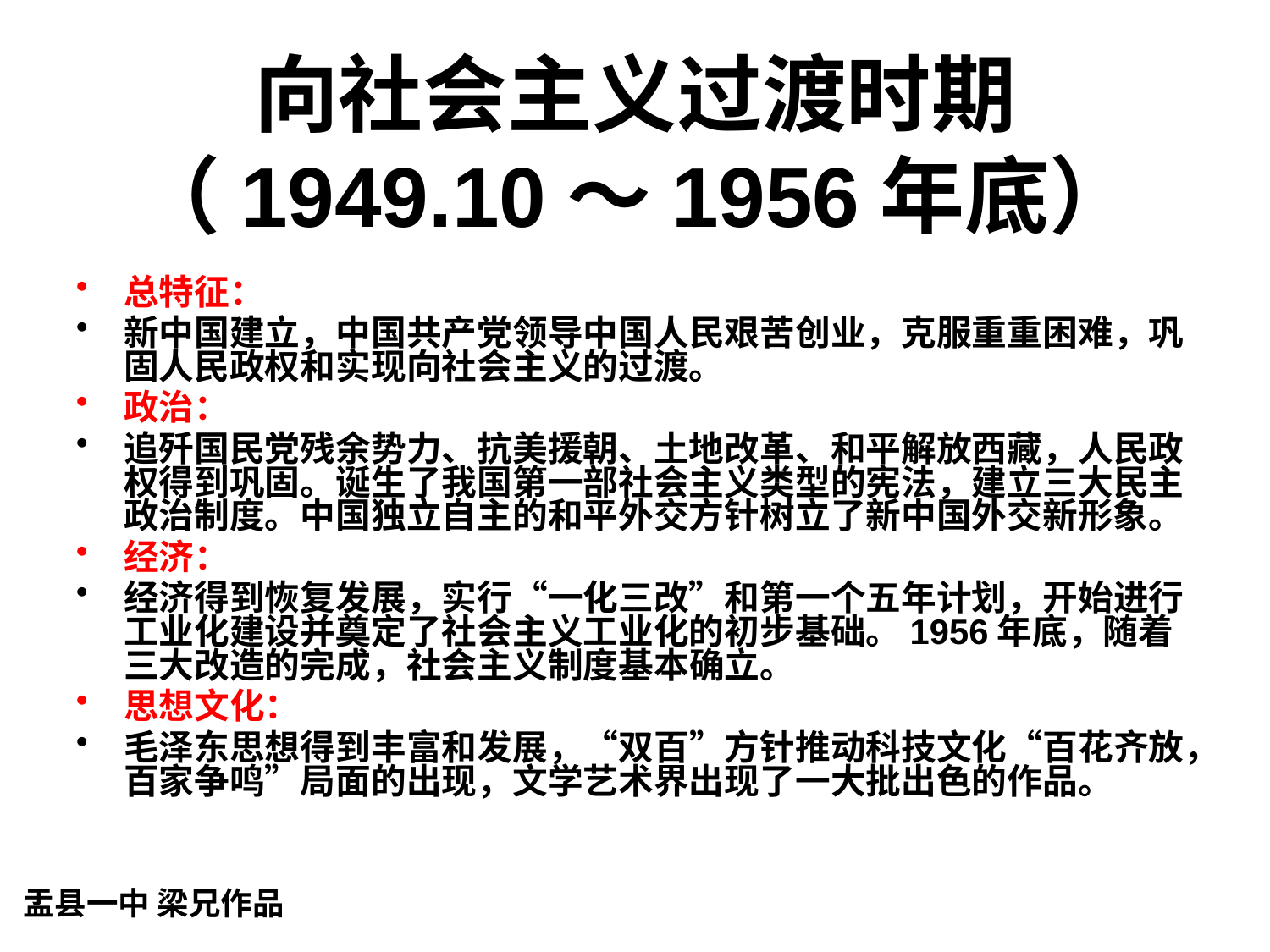

# 向社会主义过渡时期 （1949.10～1956年底）

总特征：
新中国建立，中国共产党领导中国人民艰苦创业，克服重重困难，巩固人民政权和实现向社会主义的过渡。
政治：
追歼国民党残余势力、抗美援朝、土地改革、和平解放西藏，人民政权得到巩固。诞生了我国第一部社会主义类型的宪法，建立三大民主政治制度。中国独立自主的和平外交方针树立了新中国外交新形象。
经济：
经济得到恢复发展，实行“一化三改”和第一个五年计划，开始进行工业化建设并奠定了社会主义工业化的初步基础。1956年底，随着三大改造的完成，社会主义制度基本确立。
思想文化：
毛泽东思想得到丰富和发展，“双百”方针推动科技文化“百花齐放，百家争鸣”局面的出现，文学艺术界出现了一大批出色的作品。

盂县一中 梁兄作品